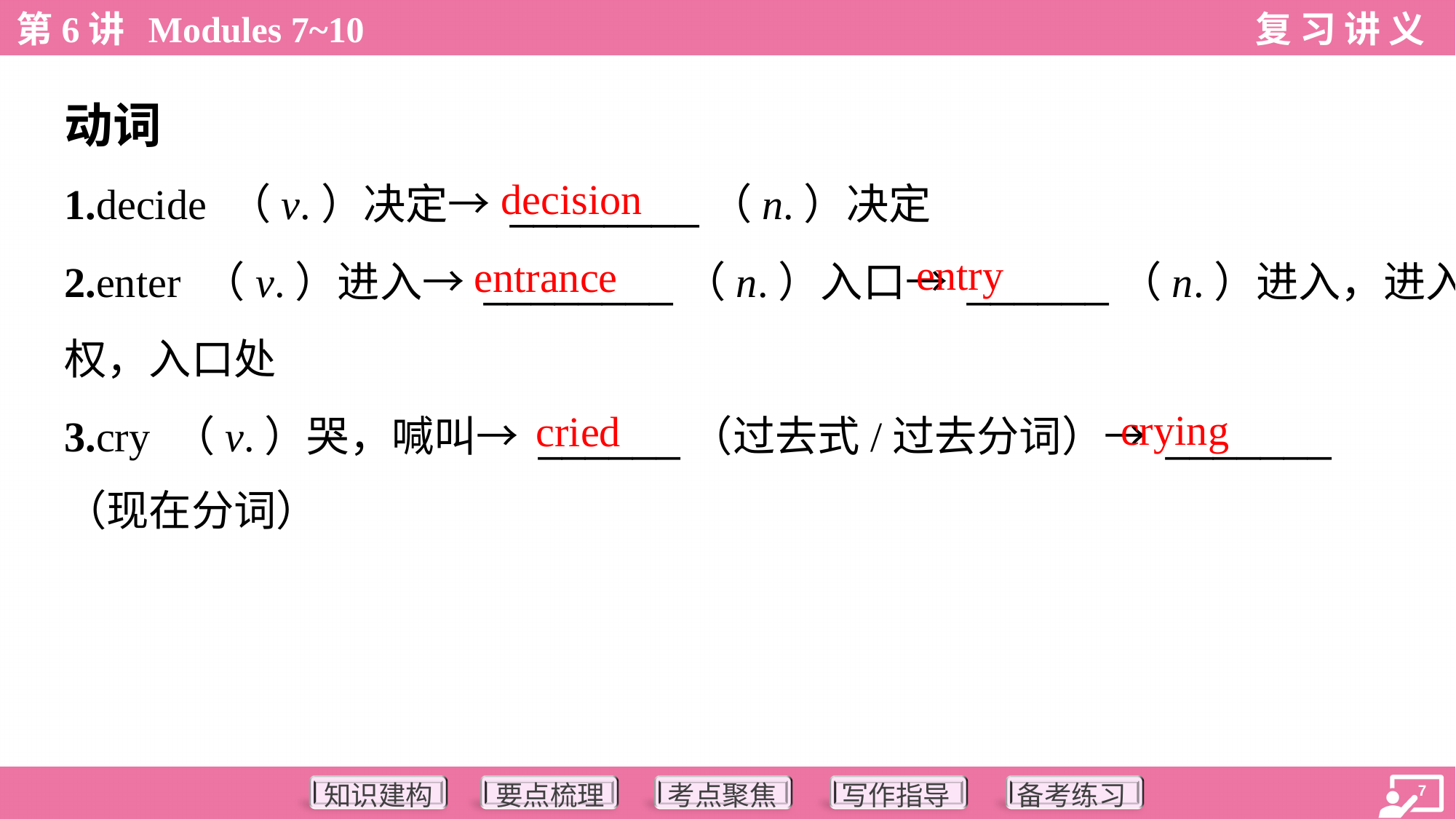

动词
decision
1.decide （v.）决定→ ________（n.）决定
2.enter （v.）进入→ ________（n.）入口→ ______（n.）进入，进入
权，入口处
3.cry （v.）哭，喊叫→ ______（过去式/过去分词）→ _______
（现在分词）
entry
entrance
crying
cried